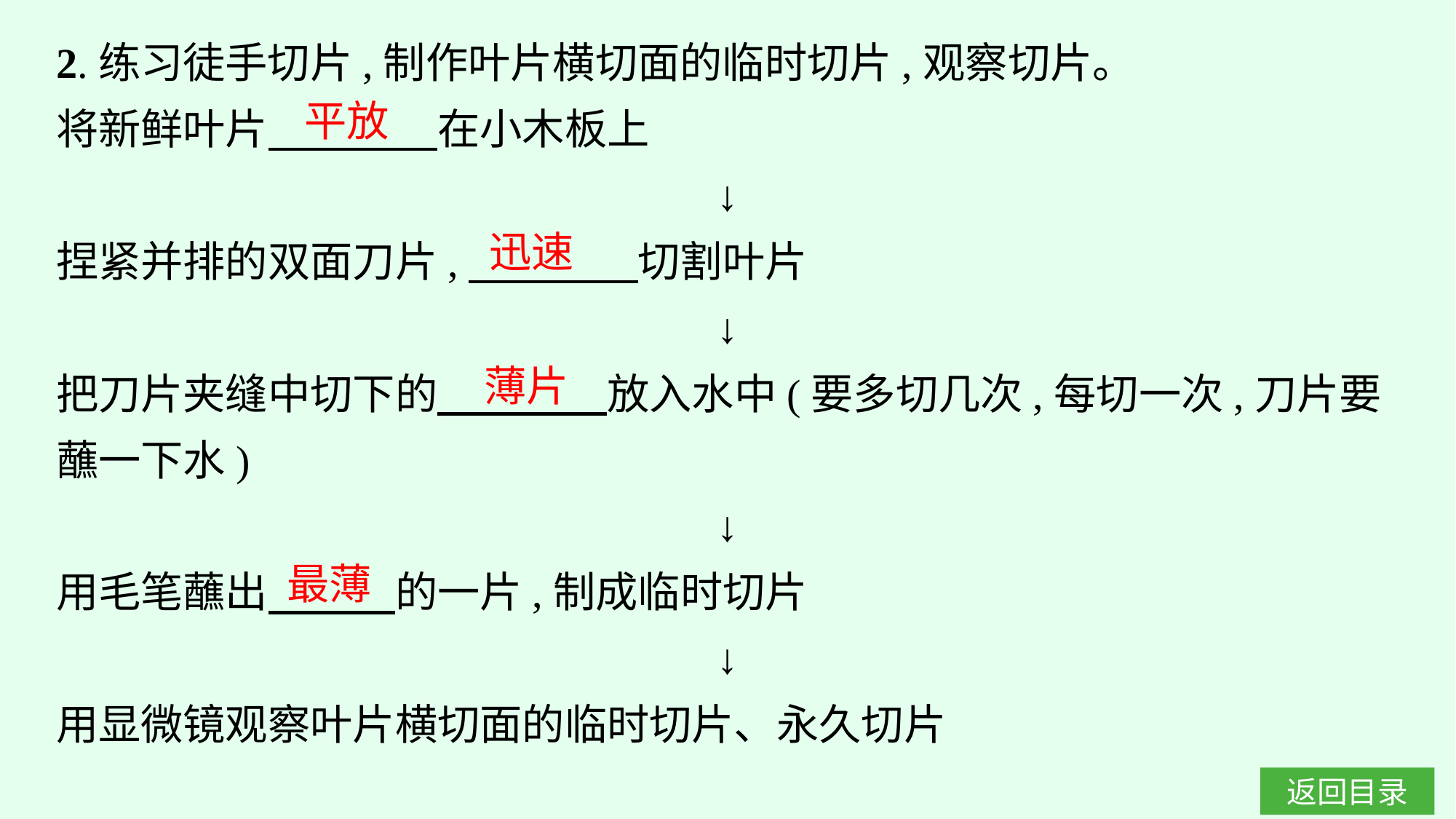

2.练习徒手切片,制作叶片横切面的临时切片,观察切片。
将新鲜叶片　　　　在小木板上
↓
捏紧并排的双面刀片,　　　　切割叶片
↓
把刀片夹缝中切下的　　　　放入水中(要多切几次,每切一次,刀片要蘸一下水)
↓
用毛笔蘸出　　　的一片,制成临时切片
↓
用显微镜观察叶片横切面的临时切片、永久切片
平放
迅速
薄片
最薄